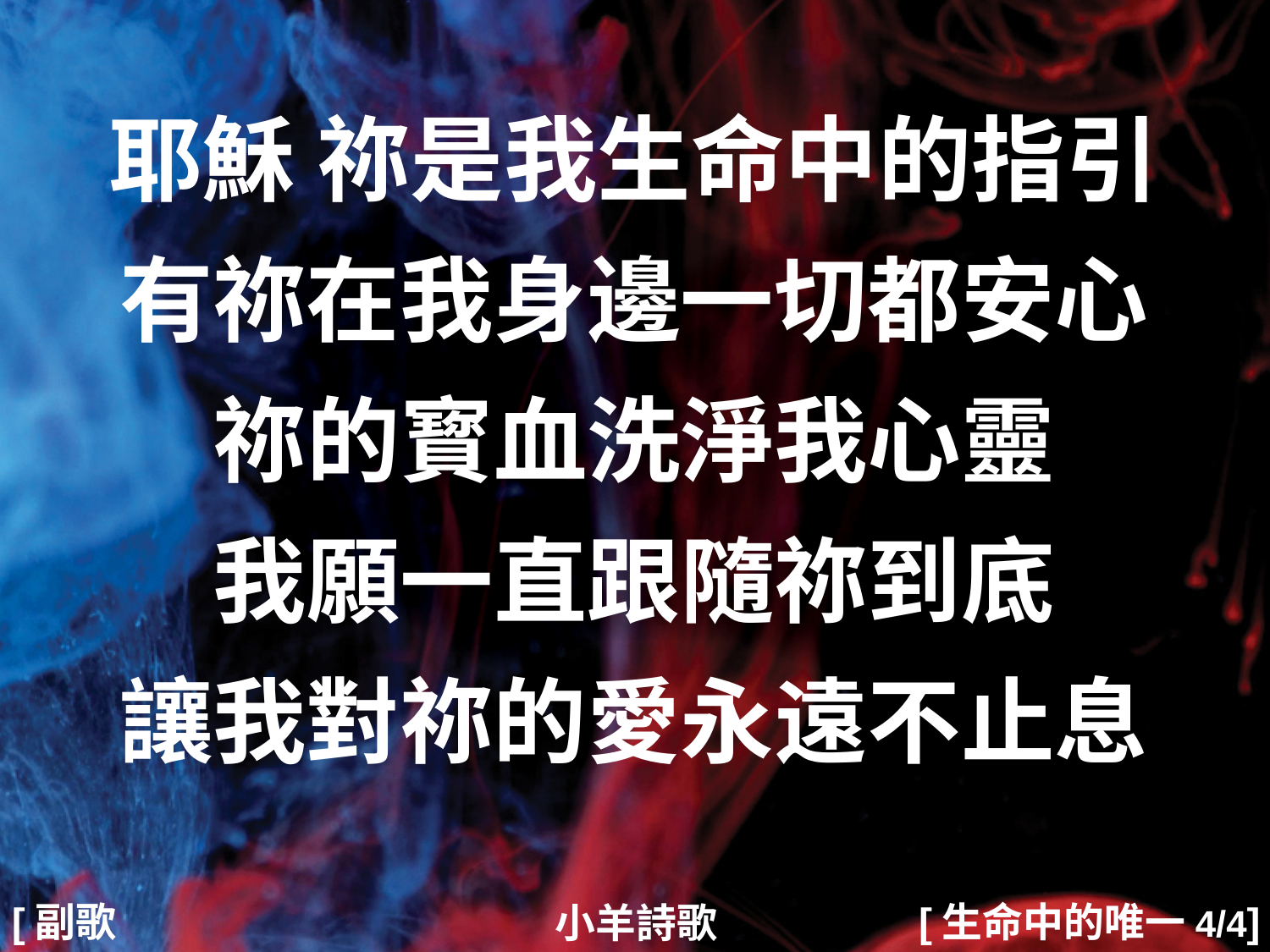

耶穌 祢是我生命中的指引

有祢在我身邊一切都安心

祢的寳血洗淨我心靈

我願一直跟隨祢到底

讓我對祢的愛永遠不止息

#

[副歌2]
[生命中的唯一4/4]
小羊詩歌